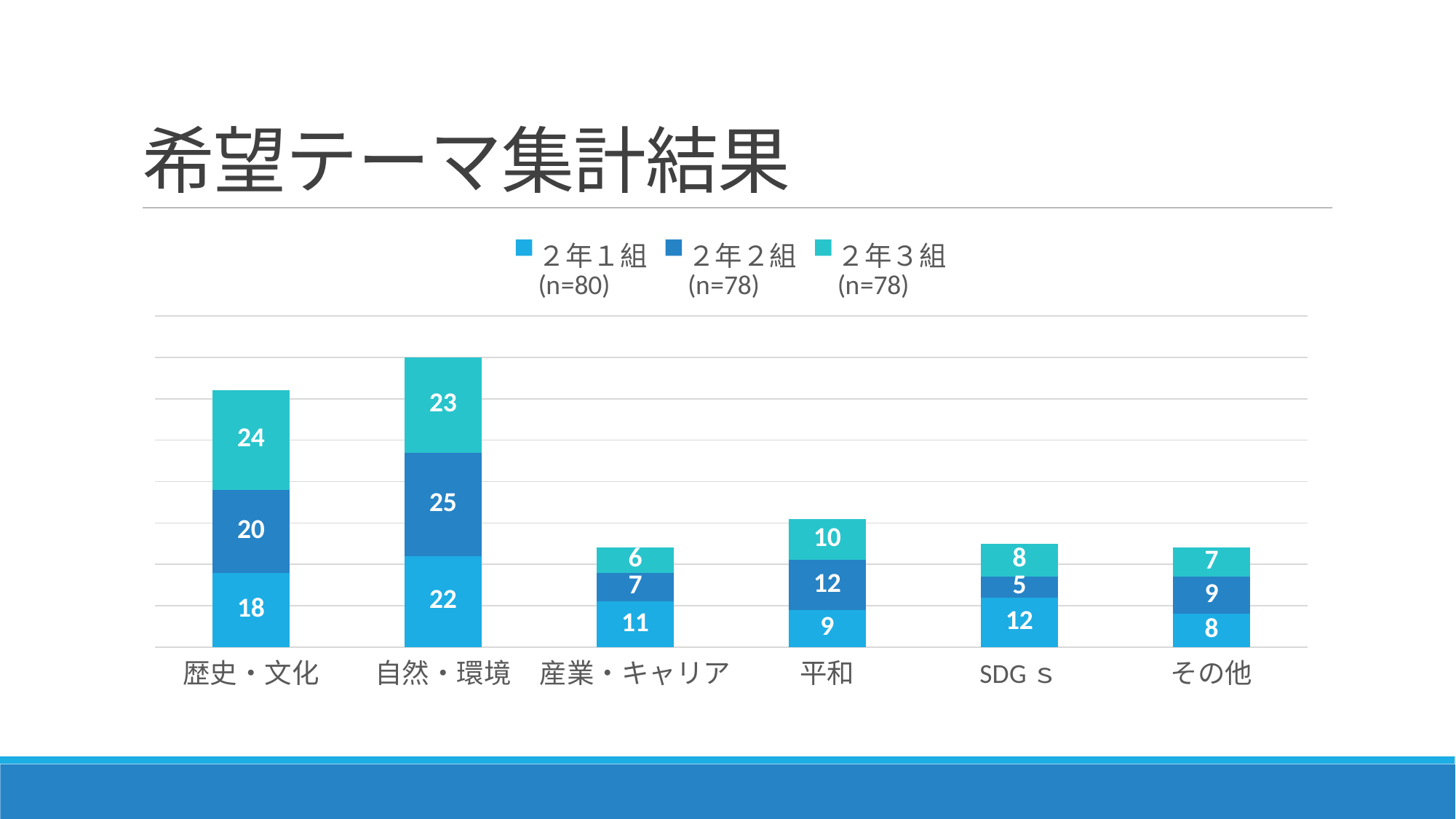

# 希望テーマ集計結果

### Chart

| Category | ２年１組
(n=80) | ２年２組
(n=78) | ２年３組
(n=78) |
|---|---|---|---|
| 歴史・文化 | 18.0 | 20.0 | 24.0 |
| 自然・環境 | 22.0 | 25.0 | 23.0 |
| 産業・キャリア | 11.0 | 7.0 | 6.0 |
| 平和 | 9.0 | 12.0 | 10.0 |
| SDGｓ | 12.0 | 5.0 | 8.0 |
| その他 | 8.0 | 9.0 | 7.0 |